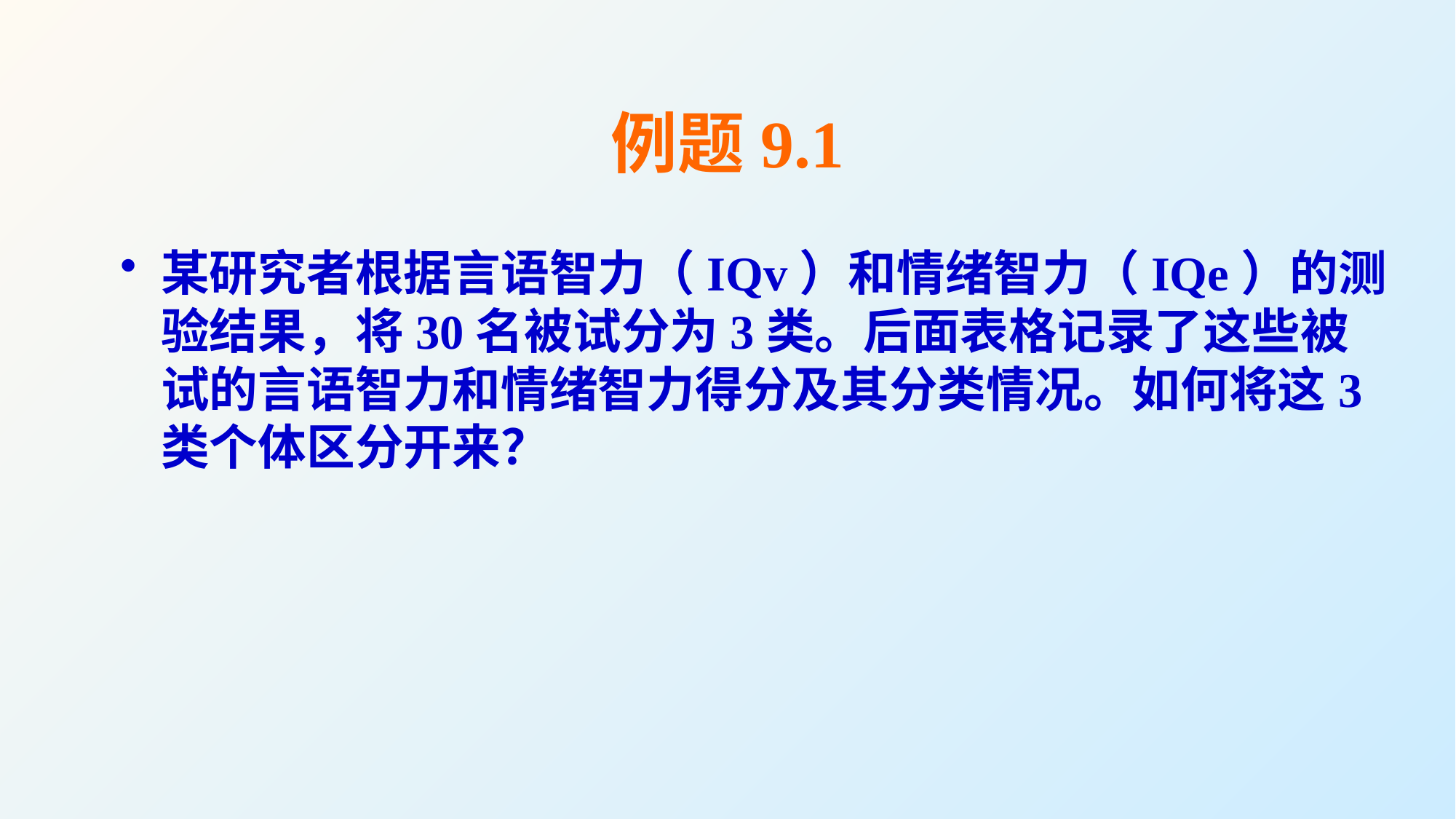

# 例题9.1
某研究者根据言语智力（IQv）和情绪智力（IQe）的测验结果，将30名被试分为3类。后面表格记录了这些被试的言语智力和情绪智力得分及其分类情况。如何将这3类个体区分开来？